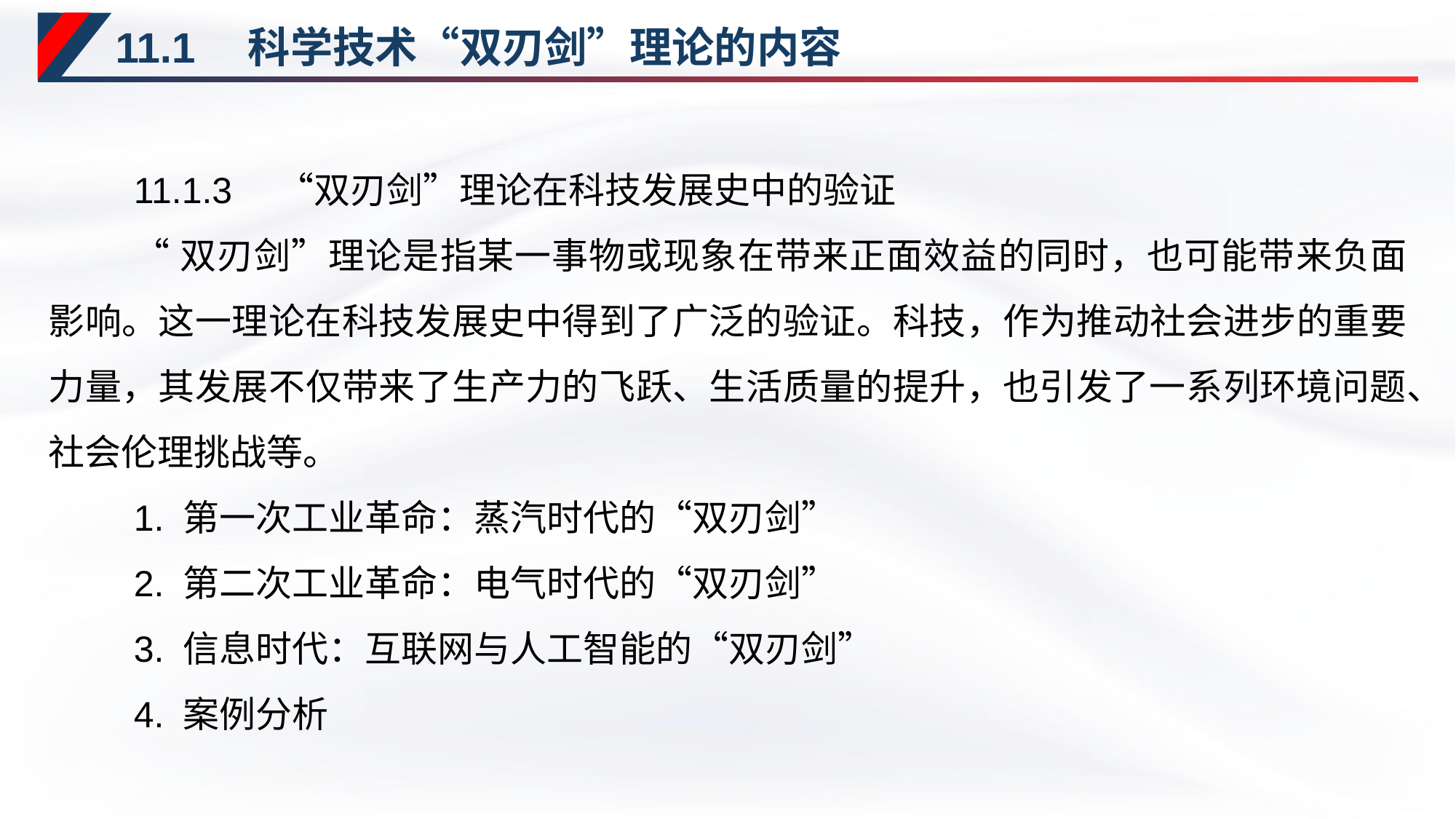

# ‌11.1　科学技术“双刃剑”理论的内容
11.1.3　“双刃剑”理论在科技发展史中的验证
“双刃剑”理论是指某一事物或现象在带来正面效益的同时，也可能带来负面影响。这一理论在科技发展史中得到了广泛的验证。科技，作为推动社会进步的重要力量，其发展不仅带来了生产力的飞跃、生活质量的提升，也引发了一系列环境问题、社会伦理挑战等。
1. 第一次工业革命：蒸汽时代的“双刃剑”
2. 第二次工业革命：电气时代的“双刃剑”
3. 信息时代：互联网与人工智能的“双刃剑”
4. 案例分析